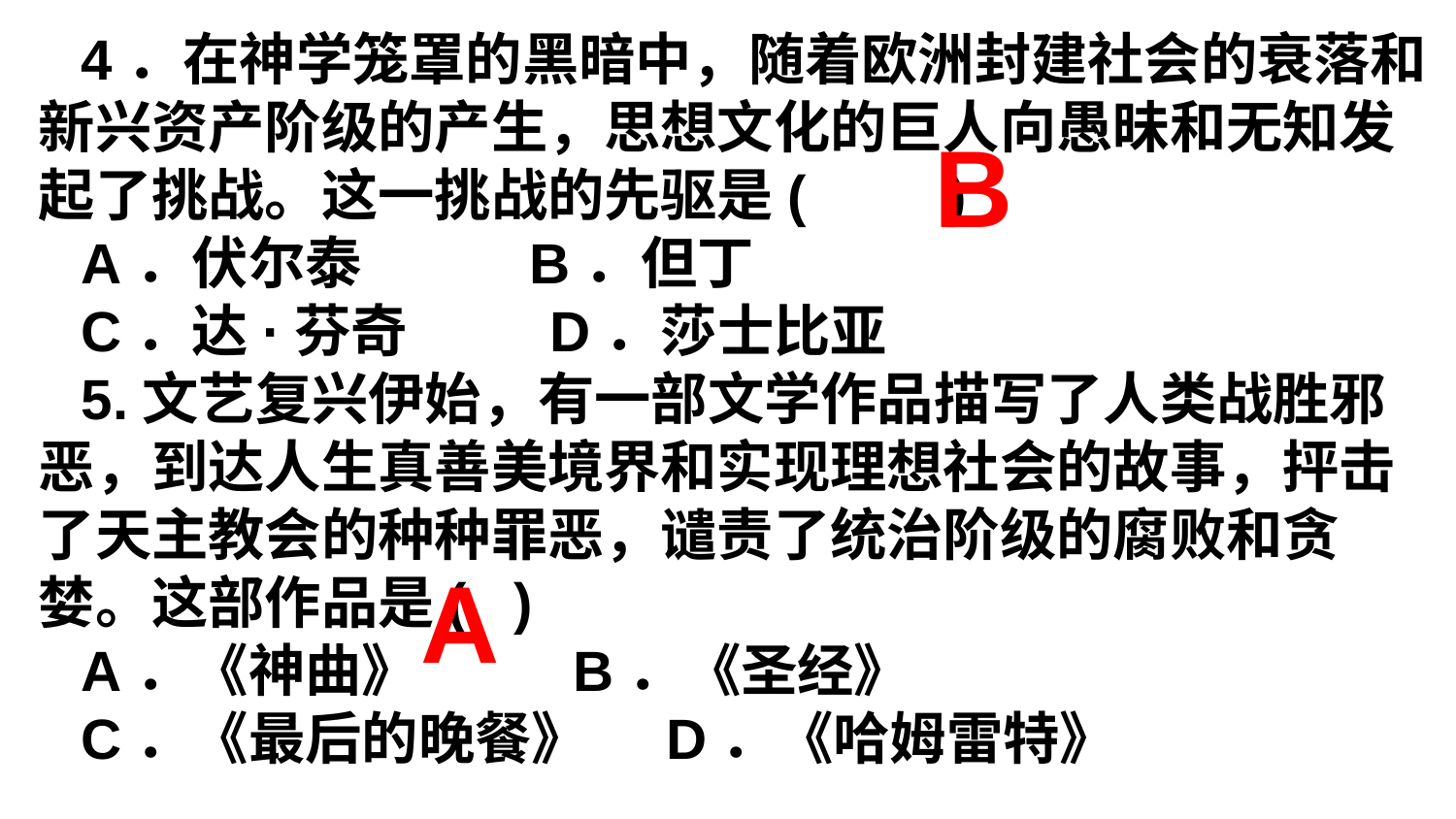

4．在神学笼罩的黑暗中，随着欧洲封建社会的衰落和新兴资产阶级的产生，思想文化的巨人向愚昧和无知发起了挑战。这一挑战的先驱是(         )
A．伏尔泰            B．但丁
C．达·芬奇          D．莎士比亚
5.文艺复兴伊始，有一部文学作品描写了人类战胜邪恶，到达人生真善美境界和实现理想社会的故事，抨击了天主教会的种种罪恶，谴责了统治阶级的腐败和贪婪。这部作品是(   )
A．《神曲》           B．《圣经》
C．《最后的晚餐》     D．《哈姆雷特》
B
A